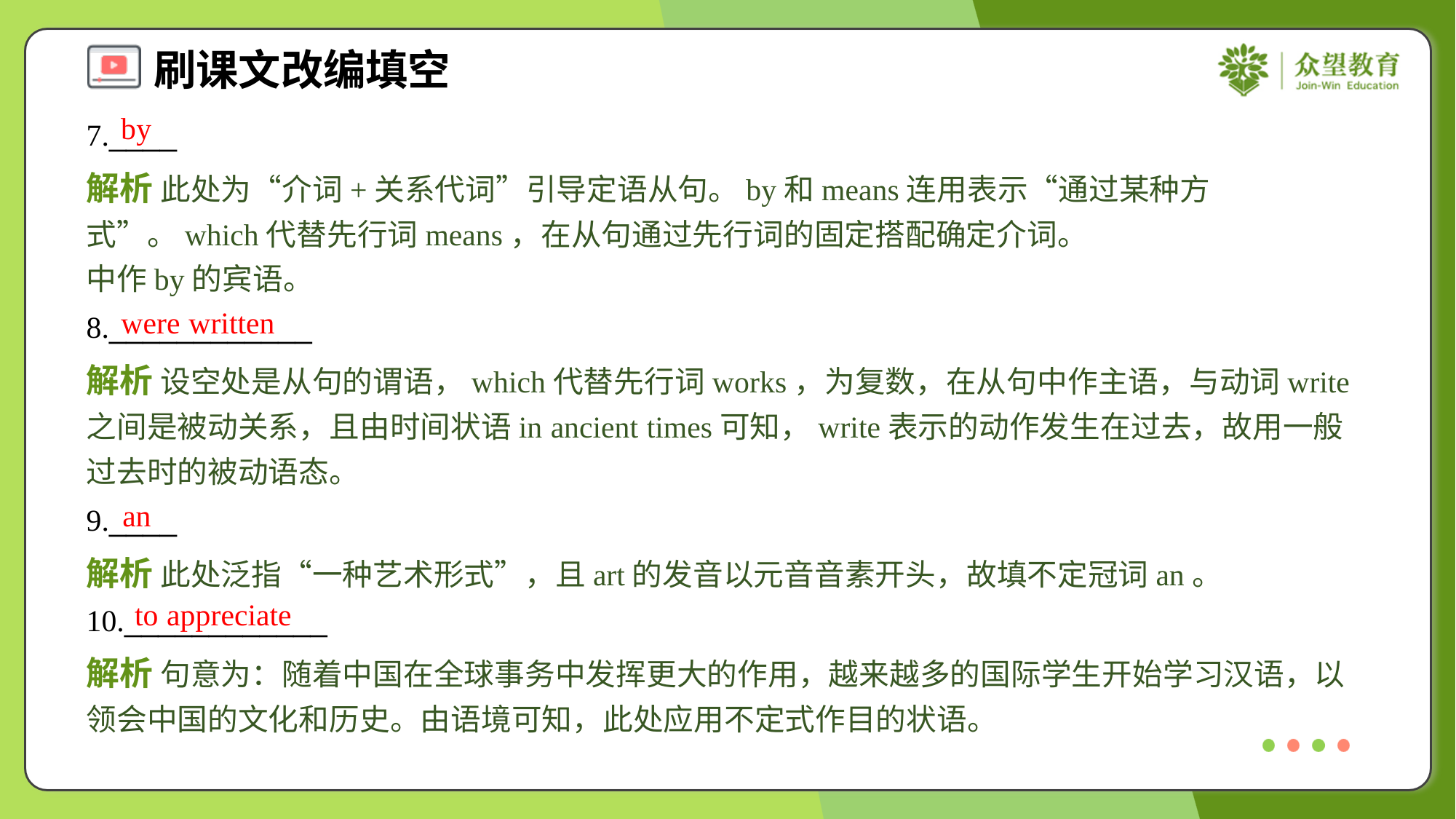

by
7.____
解析 此处为“介词+关系代词”引导定语从句。by和means连用表示“通过某种方式”。which代替先行词means，在从句通过先行词的固定搭配确定介词。
中作by的宾语。
were written
8.____________
解析 设空处是从句的谓语，which代替先行词works，为复数，在从句中作主语，与动词write之间是被动关系，且由时间状语in ancient times可知，write表示的动作发生在过去，故用一般过去时的被动语态。
an
9.____
解析 此处泛指“一种艺术形式”，且art的发音以元音音素开头，故填不定冠词an。
to appreciate
10.____________
解析 句意为：随着中国在全球事务中发挥更大的作用，越来越多的国际学生开始学习汉语，以领会中国的文化和历史。由语境可知，此处应用不定式作目的状语。